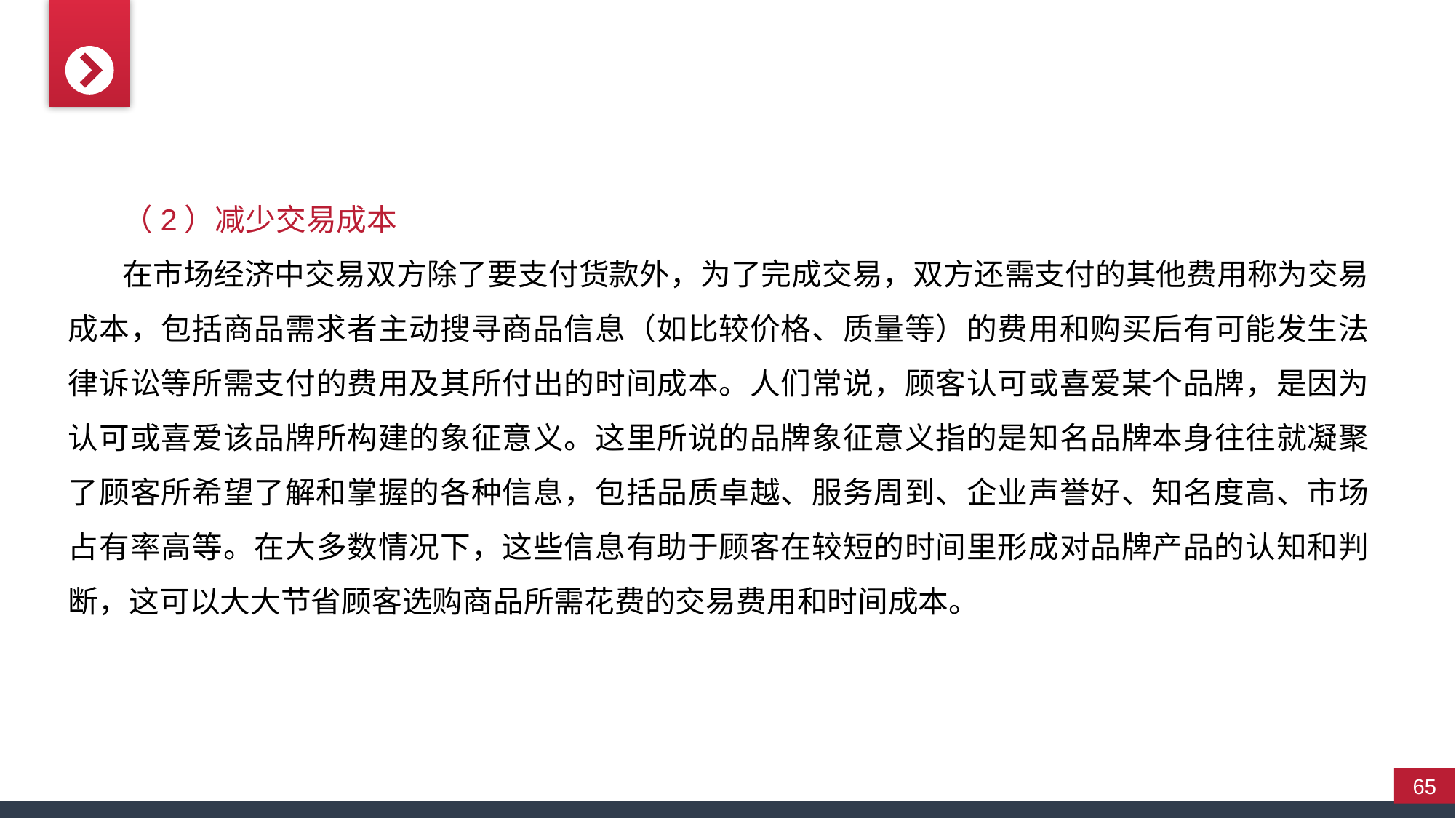

（2）减少交易成本
在市场经济中交易双方除了要支付货款外，为了完成交易，双方还需支付的其他费用称为交易成本，包括商品需求者主动搜寻商品信息（如比较价格、质量等）的费用和购买后有可能发生法律诉讼等所需支付的费用及其所付出的时间成本。人们常说，顾客认可或喜爱某个品牌，是因为认可或喜爱该品牌所构建的象征意义。这里所说的品牌象征意义指的是知名品牌本身往往就凝聚了顾客所希望了解和掌握的各种信息，包括品质卓越、服务周到、企业声誉好、知名度高、市场占有率高等。在大多数情况下，这些信息有助于顾客在较短的时间里形成对品牌产品的认知和判断，这可以大大节省顾客选购商品所需花费的交易费用和时间成本。